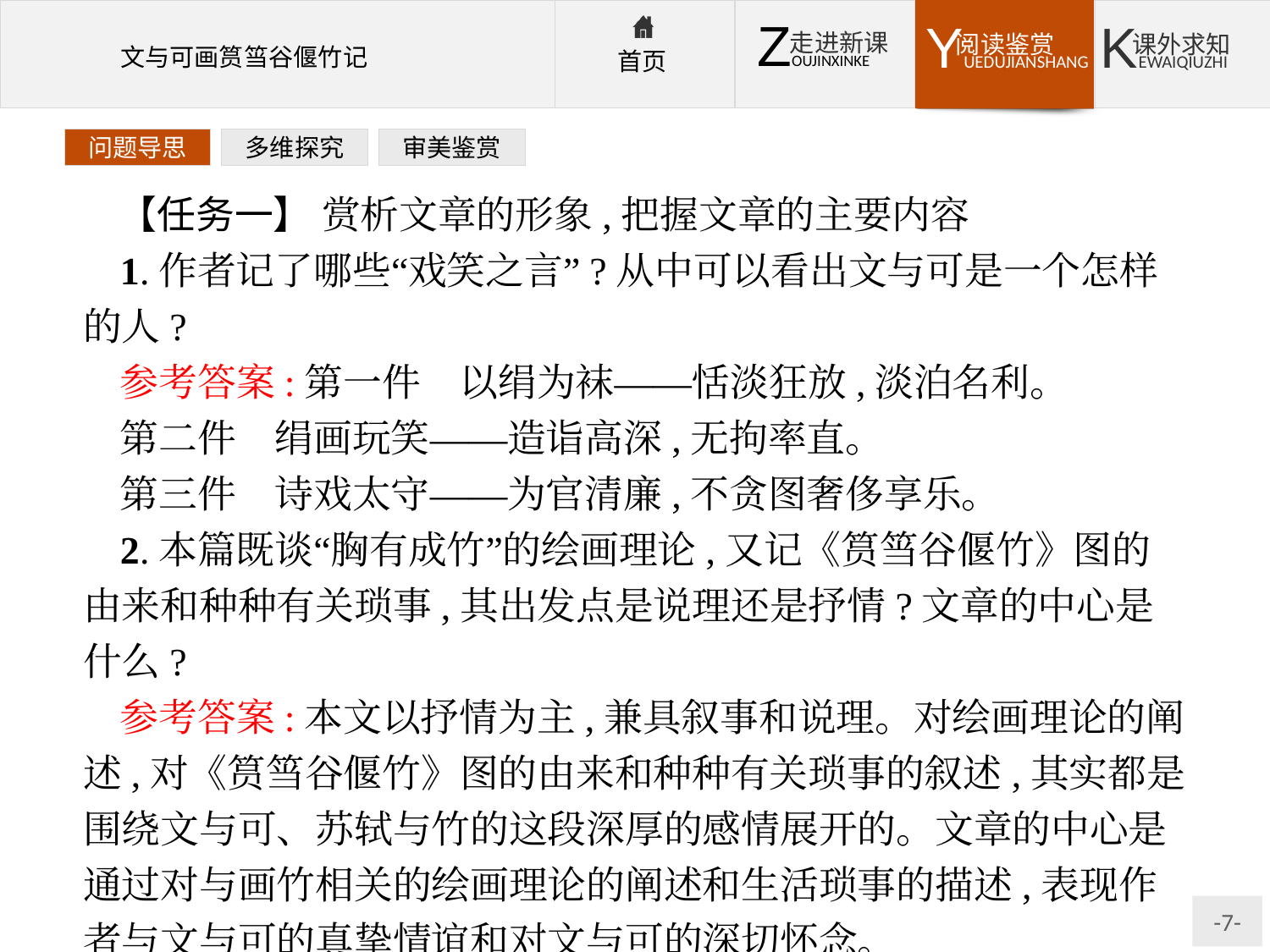

问题导思
多维探究
审美鉴赏
【任务一】 赏析文章的形象,把握文章的主要内容
1.作者记了哪些“戏笑之言”?从中可以看出文与可是一个怎样的人?
参考答案:第一件　以绢为袜——恬淡狂放,淡泊名利。
第二件　绢画玩笑——造诣高深,无拘率直。
第三件　诗戏太守——为官清廉,不贪图奢侈享乐。
2.本篇既谈“胸有成竹”的绘画理论,又记《筼筜谷偃竹》图的由来和种种有关琐事,其出发点是说理还是抒情?文章的中心是什么?
参考答案:本文以抒情为主,兼具叙事和说理。对绘画理论的阐述,对《筼筜谷偃竹》图的由来和种种有关琐事的叙述,其实都是围绕文与可、苏轼与竹的这段深厚的感情展开的。文章的中心是通过对与画竹相关的绘画理论的阐述和生活琐事的描述,表现作者与文与可的真挚情谊和对文与可的深切怀念。